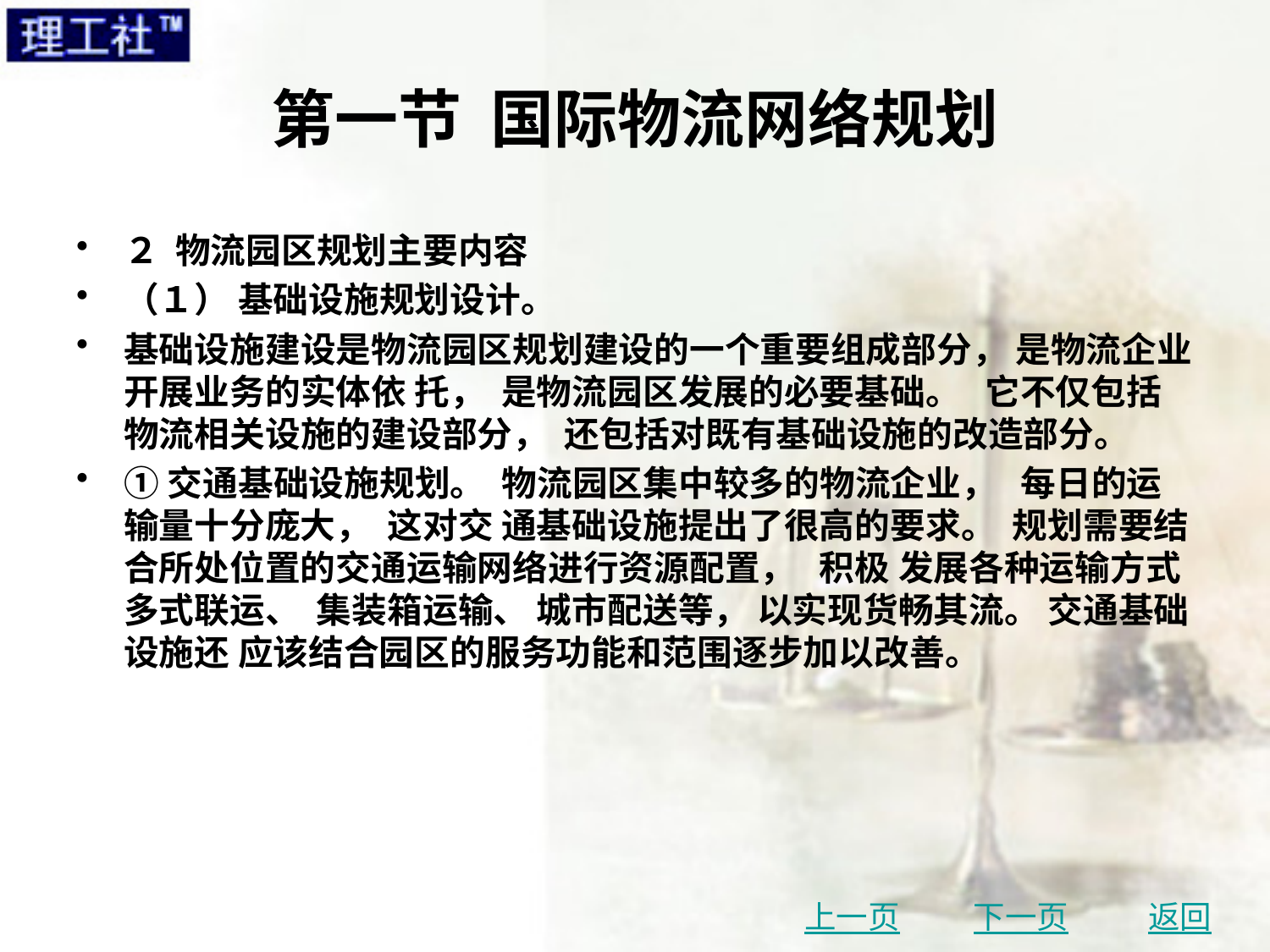

# 第一节  国际物流网络规划
２  物流园区规划主要内容
（１） 基础设施规划设计。
基础设施建设是物流园区规划建设的一个重要组成部分， 是物流企业开展业务的实体依 托，  是物流园区发展的必要基础。   它不仅包括物流相关设施的建设部分，  还包括对既有基础设施的改造部分。
①交通基础设施规划。  物流园区集中较多的物流企业，   每日的运输量十分庞大，  这对交 通基础设施提出了很高的要求。  规划需要结合所处位置的交通运输网络进行资源配置，   积极 发展各种运输方式多式联运、  集装箱运输、 城市配送等， 以实现货畅其流。 交通基础设施还 应该结合园区的服务功能和范围逐步加以改善。

上一页
下一页
返回